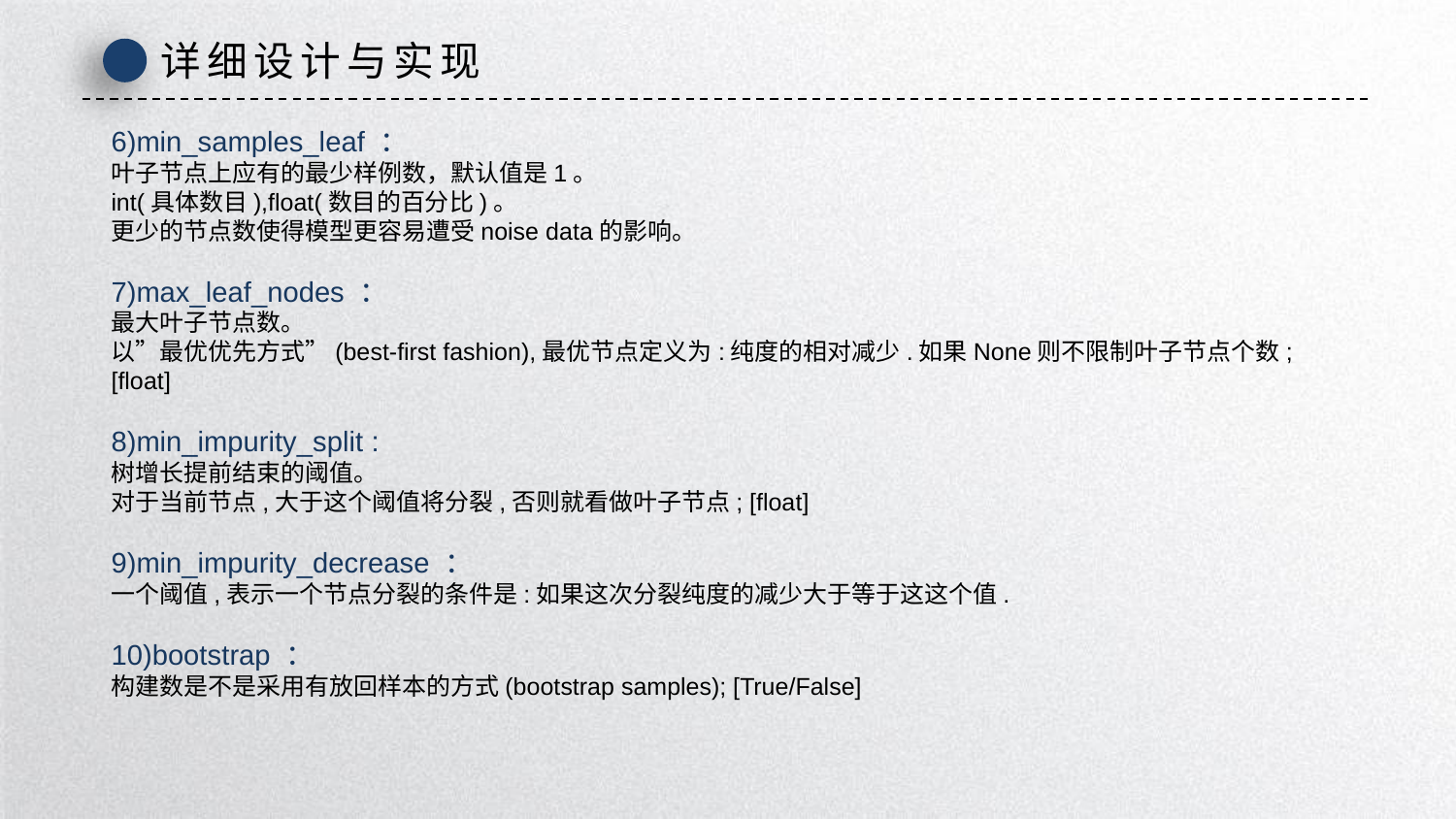

详细设计与实现

6)min_samples_leaf ：
叶子节点上应有的最少样例数，默认值是1。
int(具体数目),float(数目的百分比)。
更少的节点数使得模型更容易遭受noise data的影响。

7)max_leaf_nodes ：
最大叶子节点数。
以”最优优先方式”(best-first fashion),最优节点定义为:纯度的相对减少.如果None则不限制叶子节点个数;[float]

8)min_impurity_split :
树增长提前结束的阈值。
对于当前节点,大于这个阈值将分裂,否则就看做叶子节点; [float]

9)min_impurity_decrease ：
一个阈值,表示一个节点分裂的条件是:如果这次分裂纯度的减少大于等于这这个值.

10)bootstrap ：
构建数是不是采用有放回样本的方式(bootstrap samples); [True/False]